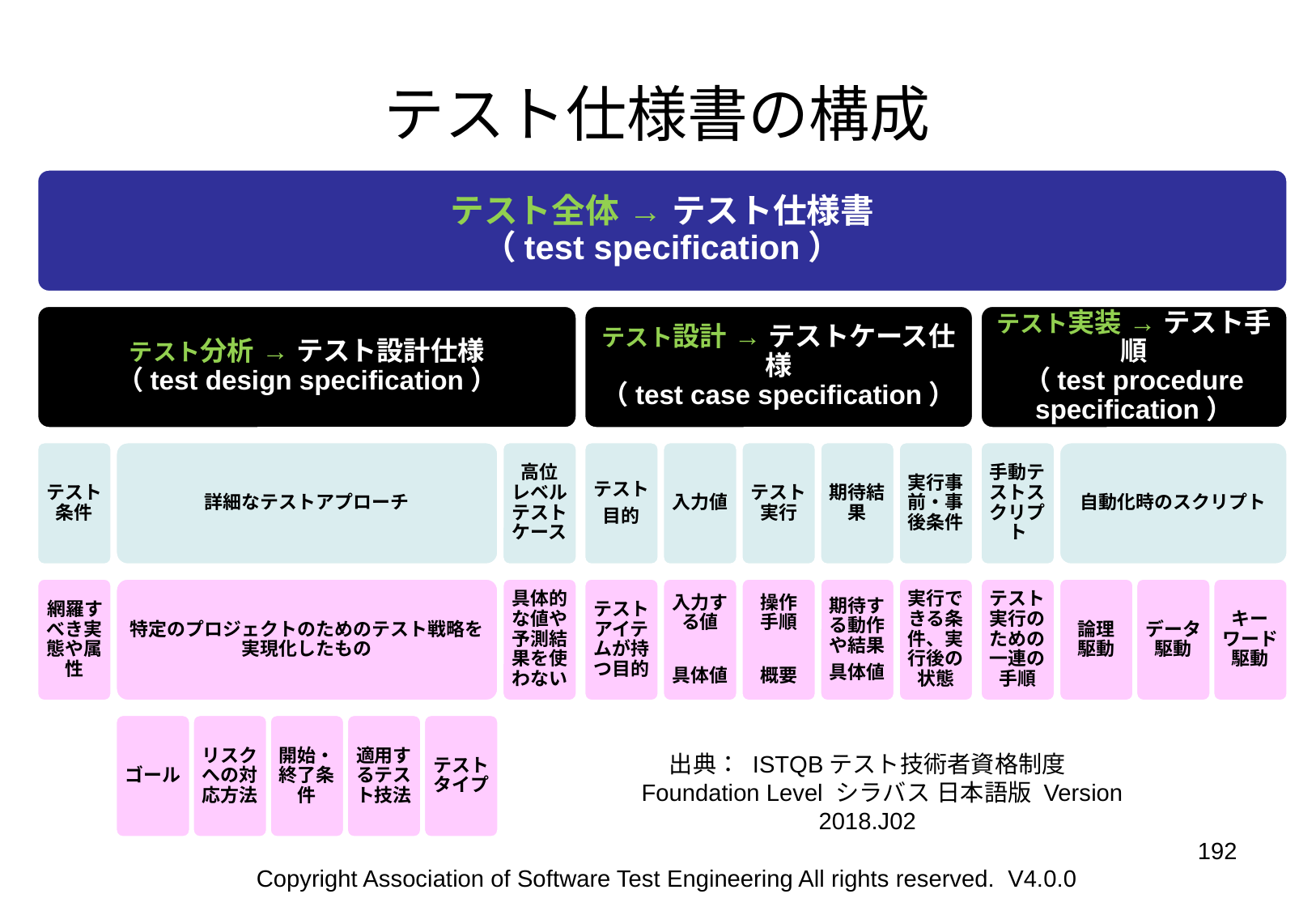

# テスト仕様書の構成

テスト全体 → テスト仕様書
（test specification）

テスト分析 → テスト設計仕様
（test design specification）
テスト設計 → テストケース仕様
（test case specification）
テスト実装 → テスト手順
（test procedure specification）

テスト条件
高位
レベル
テスト
ケース
テスト
目的
入力値
テスト実行
期待結果
実行事前・事後条件
手動テストスクリプト
詳細なテストアプローチ
自動化時のスクリプト

網羅すべき実態や属性
具体的な値や予測結果を使わない
テストアイテムが持つ目的
入力する値

具体値
操作
手順

概要
期待する動作や結果
具体値
実行できる条件、実行後の状態
テスト実行のための
一連の手順
論理
駆動
データ
駆動
キーワード
駆動
特定のプロジェクトのためのテスト戦略を実現化したもの

ゴール
リスクへの対応方法
開始・終了条件
適用するテスト技法
テストタイプ
出典： ISTQBテスト技術者資格制度
　Foundation Level シラバス 日本語版 Version 2018.J02
192
Copyright Association of Software Test Engineering All rights reserved.  V4.0.0